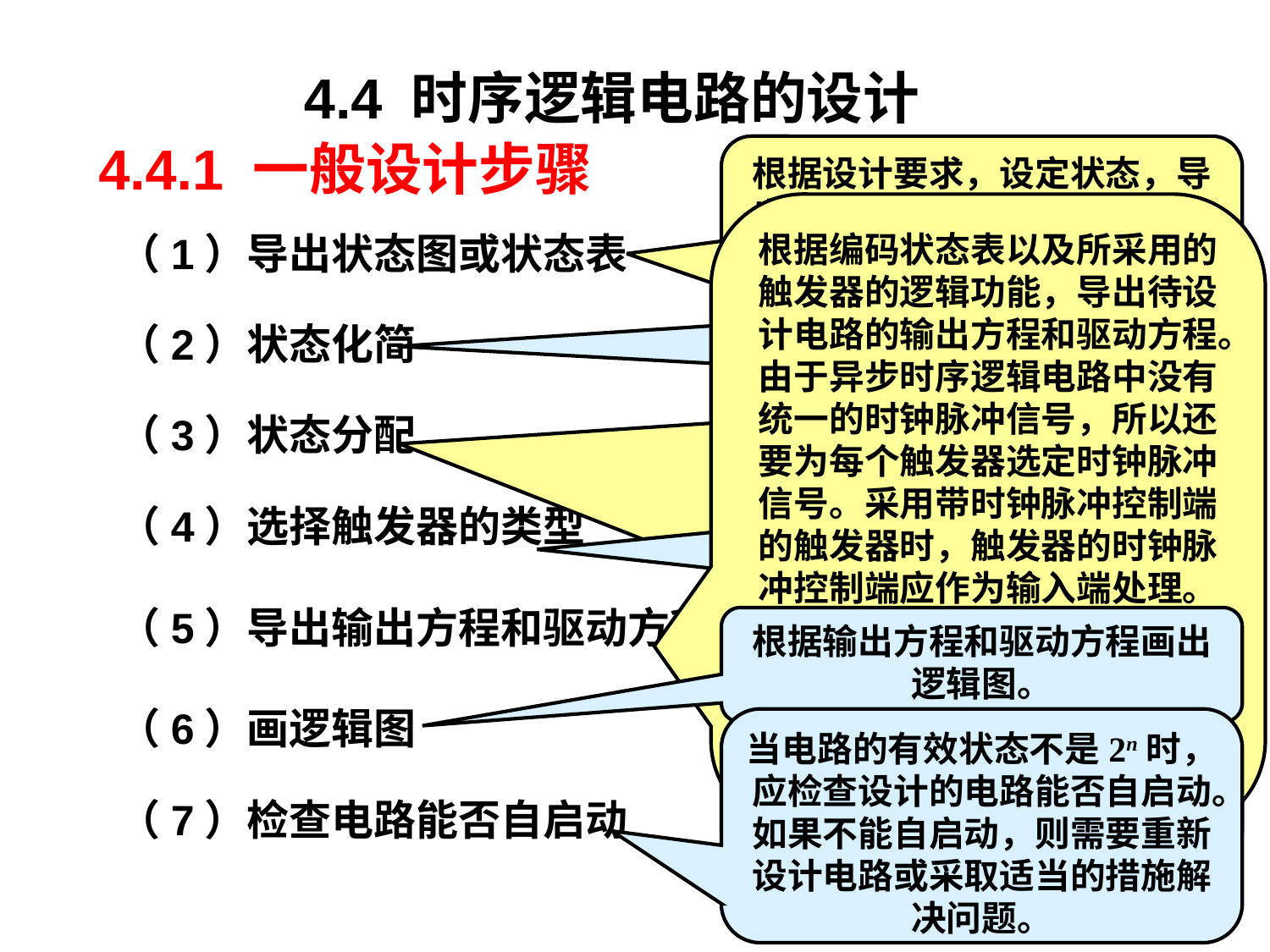

# 4.4 时序逻辑电路的设计
4.4.1 一般设计步骤
根据设计要求，设定状态，导出对应状态图或状态表，这种直接由设计要求导出的状态图（表）称为原始图（表）。
根据编码状态表以及所采用的触发器的逻辑功能，导出待设计电路的输出方程和驱动方程。
由于异步时序逻辑电路中没有统一的时钟脉冲信号，所以还要为每个触发器选定时钟脉冲信号。采用带时钟脉冲控制端的触发器时，触发器的时钟脉冲控制端应作为输入端处理。这样，在设计时就可以利用触发器时钟输入端脉冲的有无，来控制触发器的翻转与否，使驱动方程的确定变得更加灵活，使函数进一步简化。
（1）导出状态图或状态表
消去多余状态的过程称为状态化简。化简后的状态图（表）称为简化状态图（表）。
（2）状态化简
状态分配又称状态编码，即把一组适当的二进制代码分配给简化状态图（表）中各个状态。由于二进制编码中的每一位都将用一个触发器的状态来表示，因此，状态分配就是用触发器的状态表示状态图（表）中的状态，得到编码状态图。在完成状态编码的同时也就确定了触发器的个数。触发器的个数n与电路状态的个数M满足关系为2n-1<M≤2n
（3）状态分配
（4）选择触发器的类型
根据需要选择触发器的类型，触发器的类型选的合适，可以简化电路结构。
（5）导出输出方程和驱动方程
根据输出方程和驱动方程画出逻辑图。
（6）画逻辑图
当电路的有效状态不是2n时，应检查设计的电路能否自启动。如果不能自启动，则需要重新设计电路或采取适当的措施解决问题。
（7）检查电路能否自启动